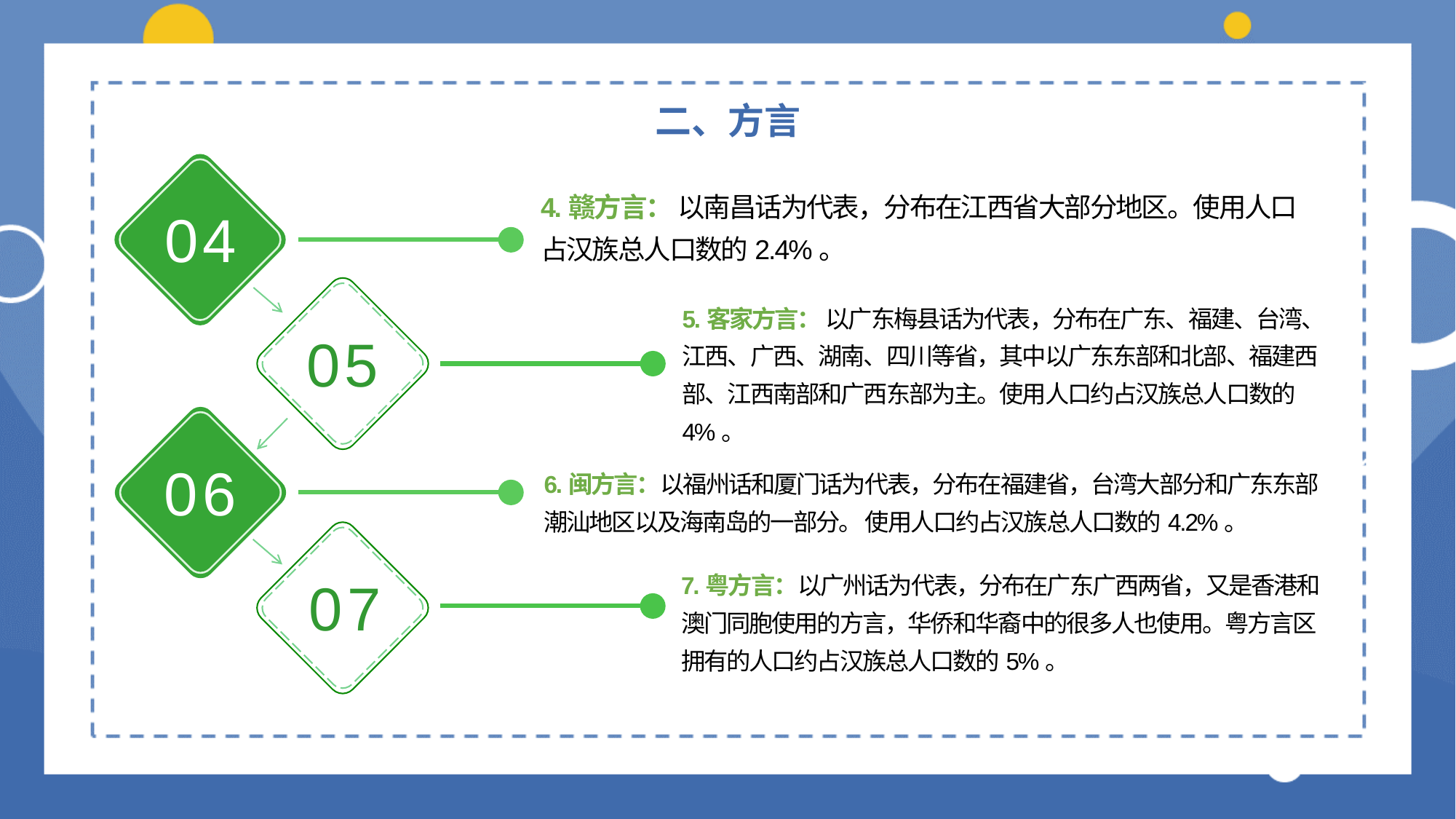

二、方言
4.赣方言： 以南昌话为代表，分布在江西省大部分地区。使用人口占汉族总人口数的2.4%。

04

5.客家方言： 以广东梅县话为代表，分布在广东、福建、台湾、江西、广西、湖南、四川等省，其中以广东东部和北部、福建西部、江西南部和广西东部为主。使用人口约占汉族总人口数的4%。

05

06
6.闽方言：以福州话和厦门话为代表，分布在福建省，台湾大部分和广东东部潮汕地区以及海南岛的一部分。 使用人口约占汉族总人口数的4.2%。

7.粤方言：以广州话为代表，分布在广东广西两省，又是香港和澳门同胞使用的方言，华侨和华裔中的很多人也使用。粤方言区拥有的人口约占汉族总人口数的5%。
07